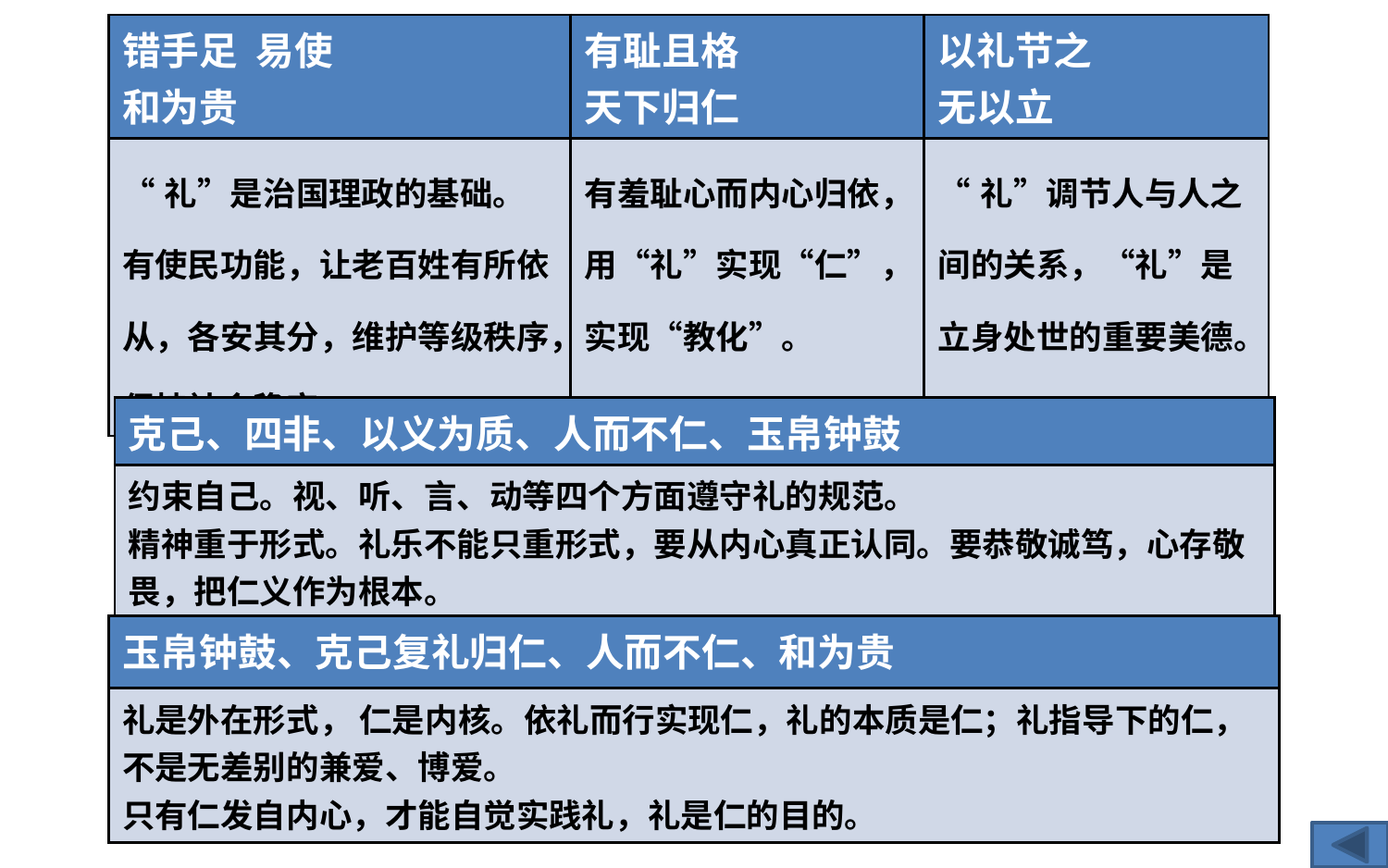

| 错手足 易使 和为贵 | 有耻且格 天下归仁 | 以礼节之 无以立 |
| --- | --- | --- |
| “礼”是治国理政的基础。有使民功能，让老百姓有所依从，各安其分，维护等级秩序，保持社会稳定。 | 有羞耻心而内心归依，用“礼”实现“仁”，实现“教化”。 | “礼”调节人与人之间的关系，“礼”是立身处世的重要美德。 |
| 克己、四非、以义为质、人而不仁、玉帛钟鼓 |
| --- |
| 约束自己。视、听、言、动等四个方面遵守礼的规范。 精神重于形式。礼乐不能只重形式，要从内心真正认同。要恭敬诚笃，心存敬畏，把仁义作为根本。 |
| 玉帛钟鼓、克己复礼归仁、人而不仁、和为贵 |
| --- |
| 礼是外在形式， 仁是内核。依礼而行实现仁，礼的本质是仁；礼指导下的仁，不是无差别的兼爱、博爱。 只有仁发自内心，才能自觉实践礼，礼是仁的目的。 |